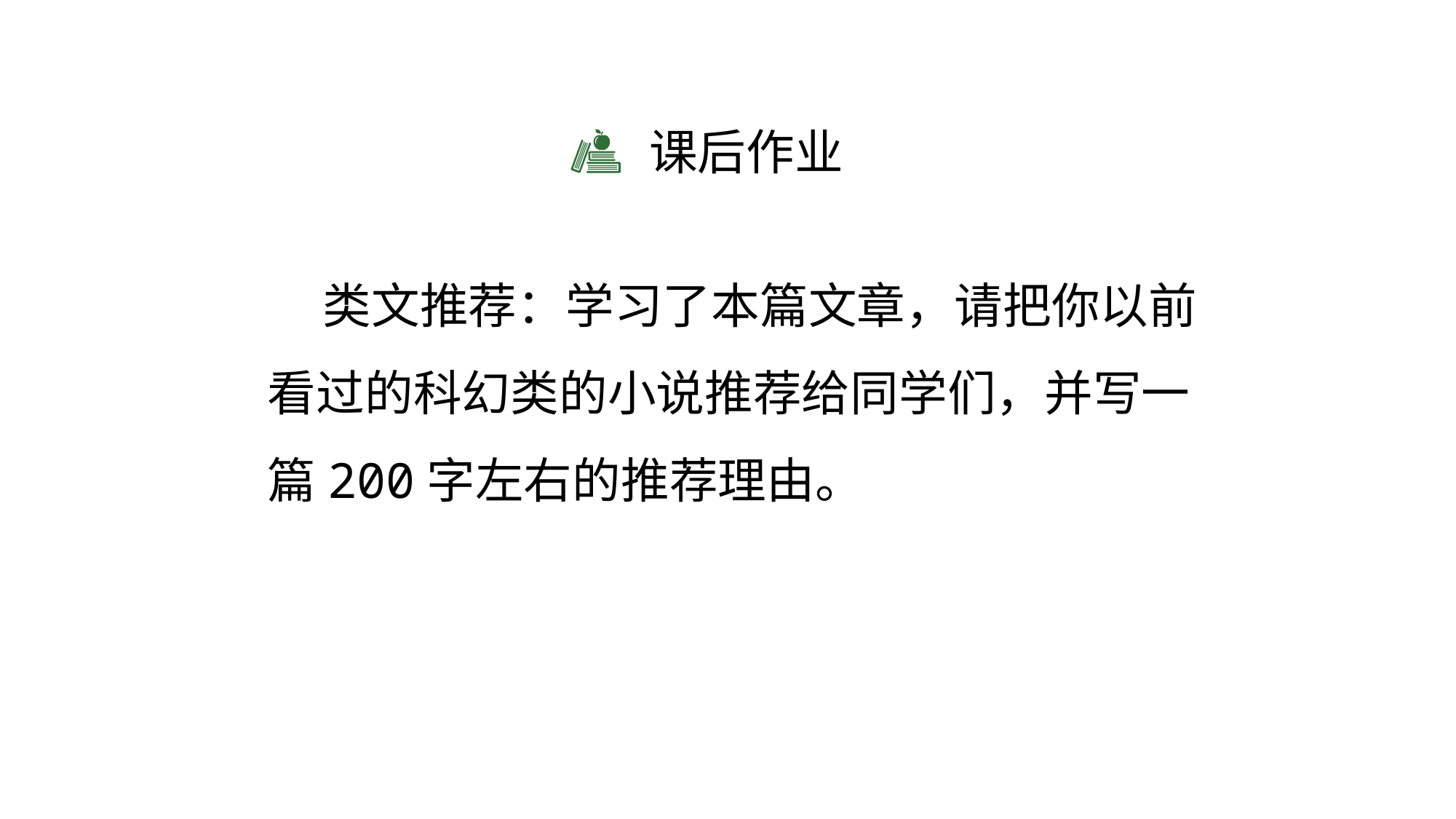

课后作业

    类文推荐：学习了本篇文章，请把你以前看过的科幻类的小说推荐给同学们，并写一篇200字左右的推荐理由。